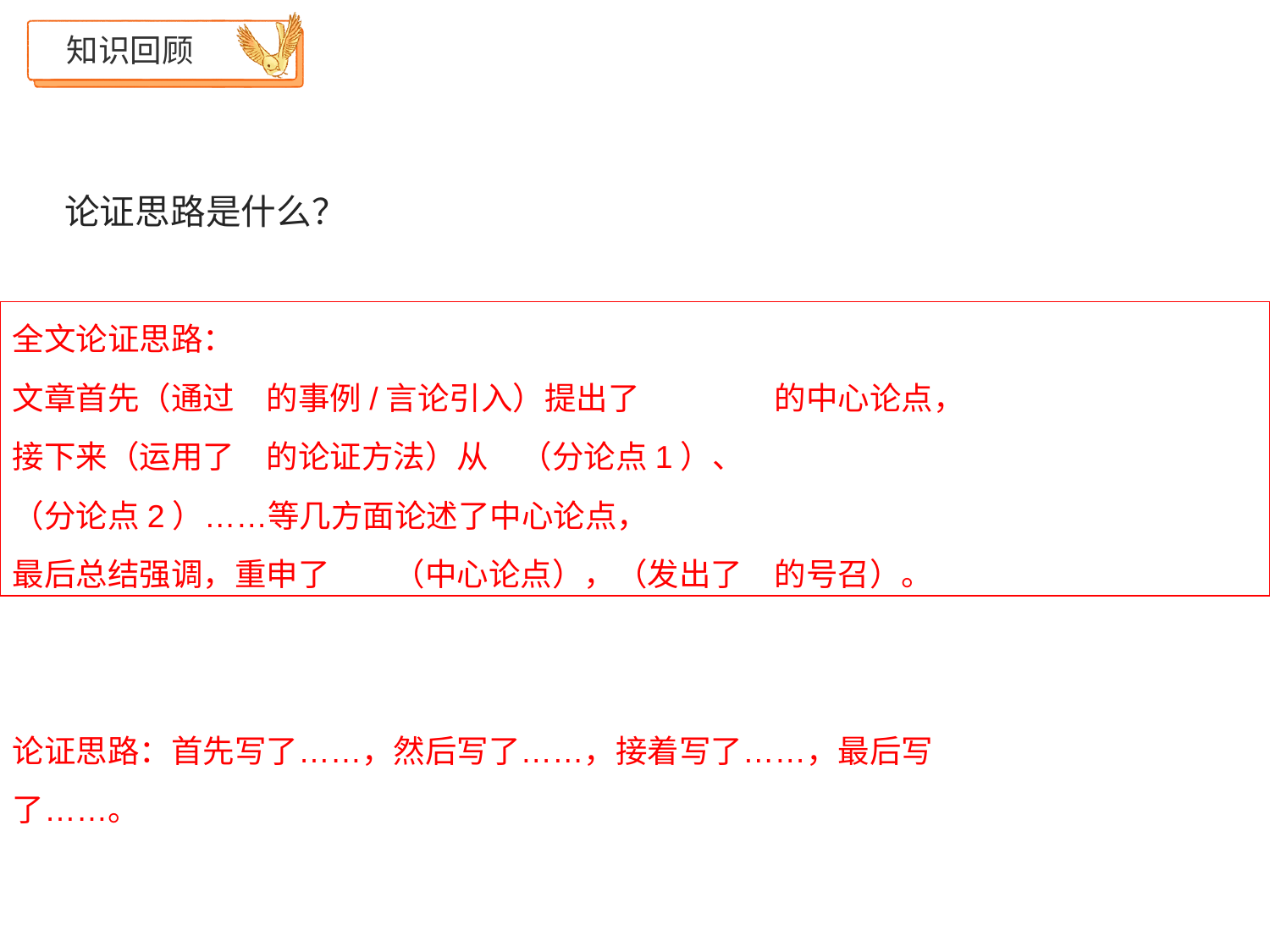

知识回顾
# 论证思路是什么？
全文论证思路：
文章首先（通过 	的事例/言论引入）提出了 	的中心论点，
接下来（运用了 	的论证方法）从 	（分论点1）、
（分论点2）……等几方面论述了中心论点，
最后总结强调，重申了 	（中心论点），（发出了 	的号召）。

论证思路：首先写了……，然后写了……，接着写了……，最后写
了……。